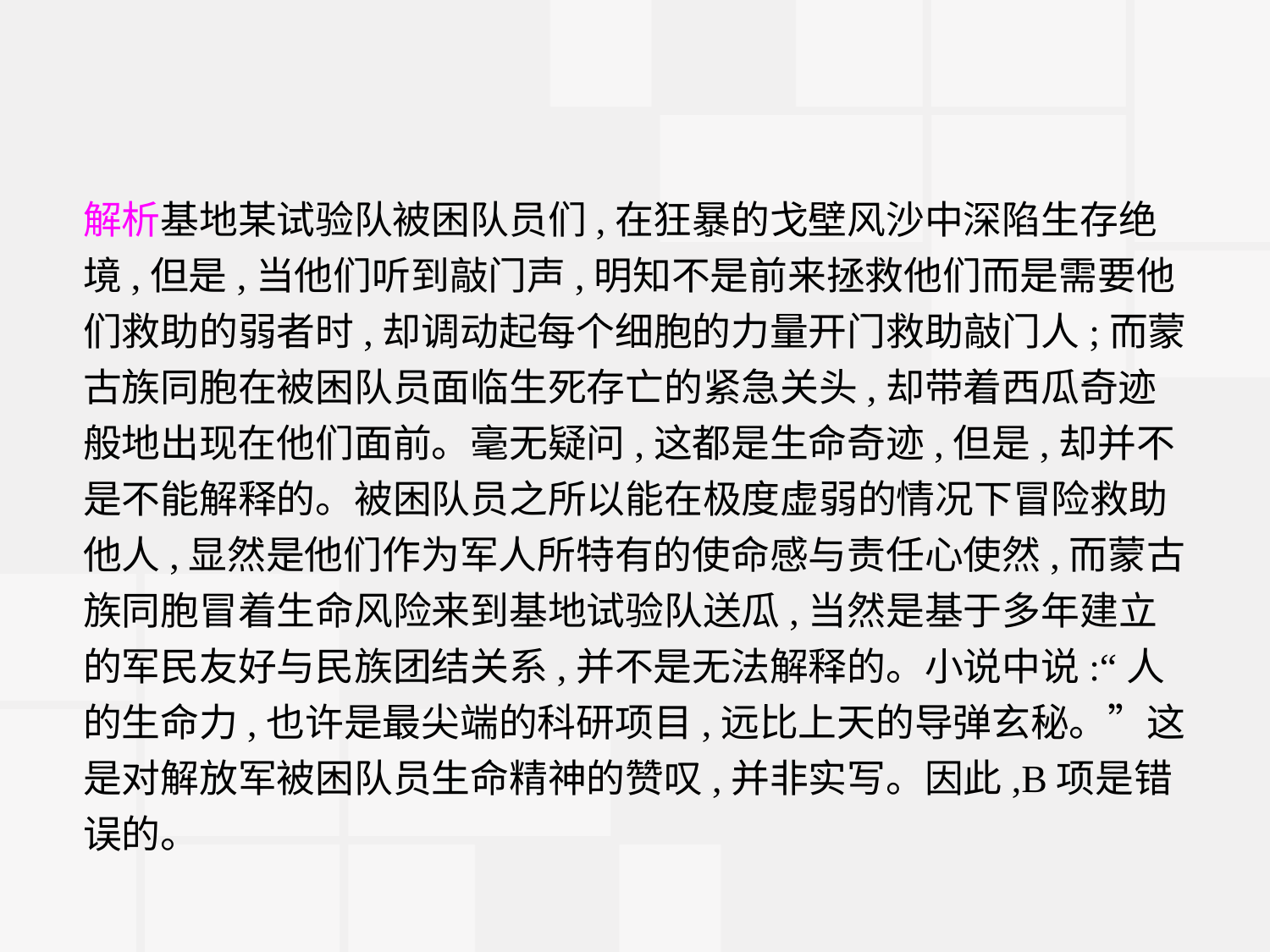

解析基地某试验队被困队员们,在狂暴的戈壁风沙中深陷生存绝境,但是,当他们听到敲门声,明知不是前来拯救他们而是需要他们救助的弱者时,却调动起每个细胞的力量开门救助敲门人;而蒙古族同胞在被困队员面临生死存亡的紧急关头,却带着西瓜奇迹般地出现在他们面前。毫无疑问,这都是生命奇迹,但是,却并不是不能解释的。被困队员之所以能在极度虚弱的情况下冒险救助他人,显然是他们作为军人所特有的使命感与责任心使然,而蒙古族同胞冒着生命风险来到基地试验队送瓜,当然是基于多年建立的军民友好与民族团结关系,并不是无法解释的。小说中说:“人的生命力,也许是最尖端的科研项目,远比上天的导弹玄秘。”这是对解放军被困队员生命精神的赞叹,并非实写。因此,B项是错误的。